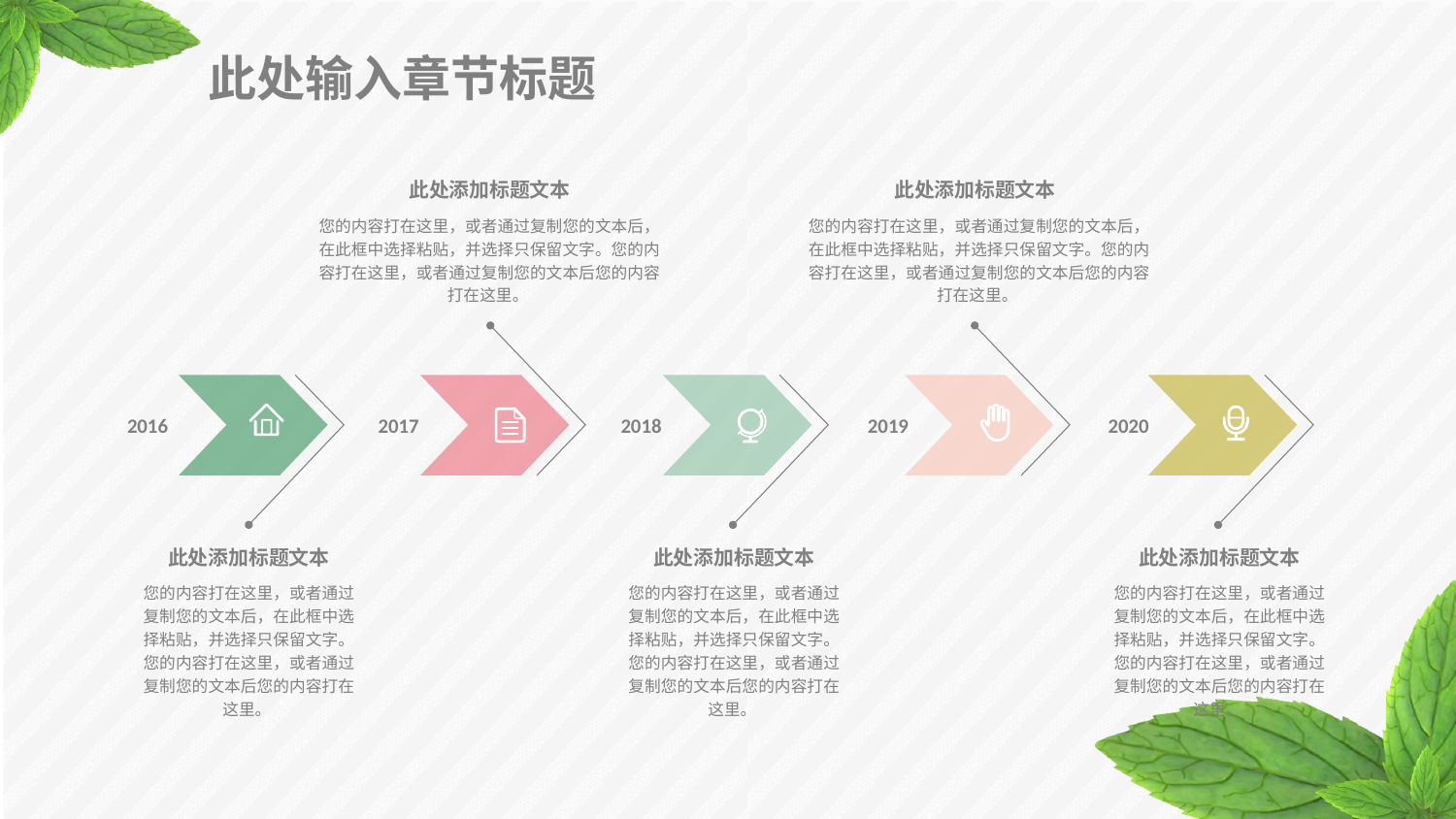

此处输入章节标题
此处添加标题文本
此处添加标题文本
您的内容打在这里，或者通过复制您的文本后，在此框中选择粘贴，并选择只保留文字。您的内容打在这里，或者通过复制您的文本后您的内容打在这里。
您的内容打在这里，或者通过复制您的文本后，在此框中选择粘贴，并选择只保留文字。您的内容打在这里，或者通过复制您的文本后您的内容打在这里。

2016
2017
2018
2019
2020
此处添加标题文本
此处添加标题文本
此处添加标题文本
您的内容打在这里，或者通过复制您的文本后，在此框中选择粘贴，并选择只保留文字。您的内容打在这里，或者通过复制您的文本后您的内容打在这里。
您的内容打在这里，或者通过复制您的文本后，在此框中选择粘贴，并选择只保留文字。您的内容打在这里，或者通过复制您的文本后您的内容打在这里。
您的内容打在这里，或者通过复制您的文本后，在此框中选择粘贴，并选择只保留文字。您的内容打在这里，或者通过复制您的文本后您的内容打在这里。